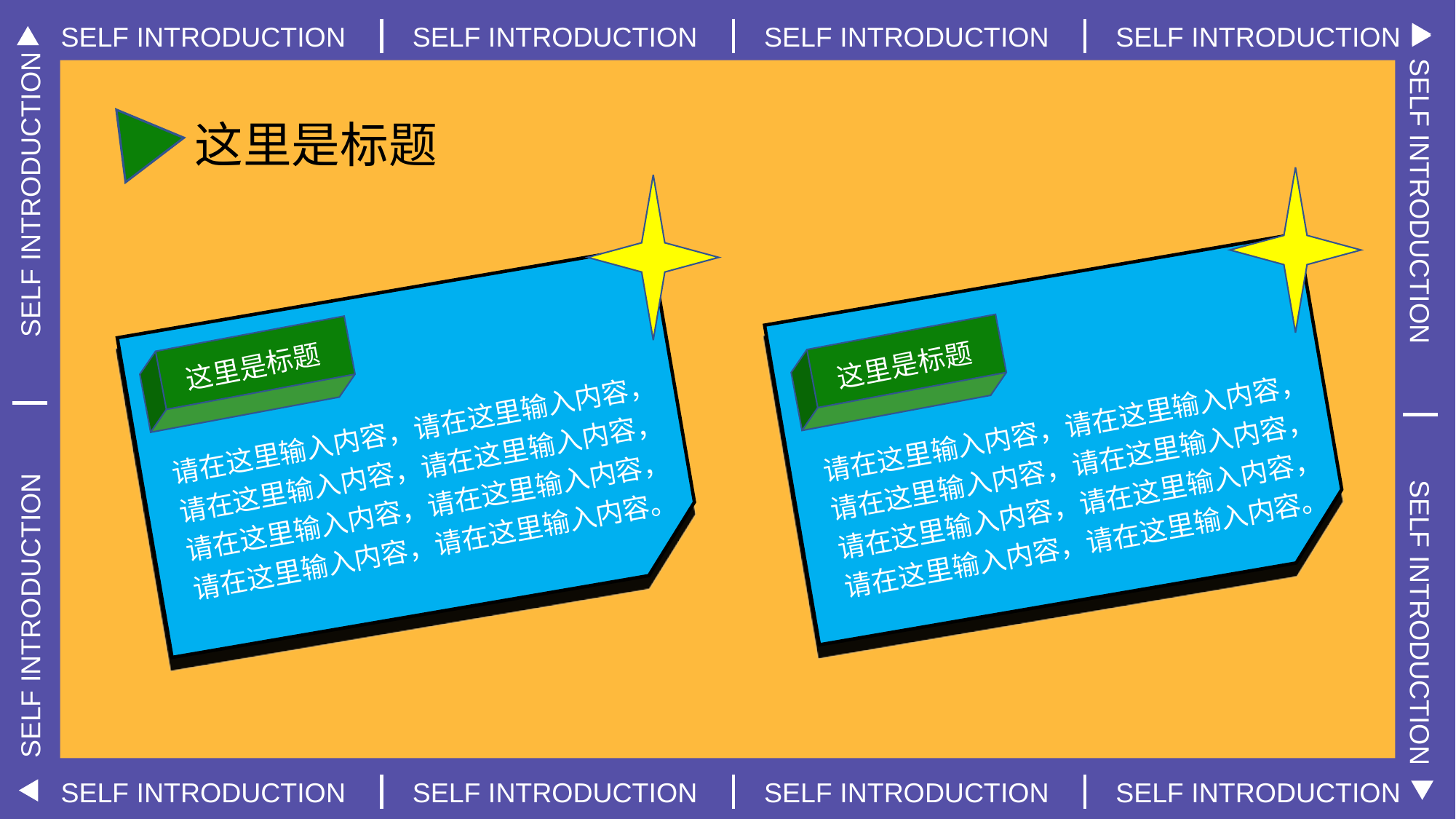

Self introduction
SELF INTRODUCTION
SELF INTRODUCTION
SELF INTRODUCTION
SELF INTRODUCTION

SELF INTRODUCTION
SELF INTRODUCTION
SELF INTRODUCTION
SELF INTRODUCTION

这里是标题

这里是标题
这里是标题
请在这里输入内容，请在这里输入内容，请在这里输入内容，请在这里输入内容，请在这里输入内容，请在这里输入内容，请在这里输入内容，请在这里输入内容。

请在这里输入内容，请在这里输入内容，请在这里输入内容，请在这里输入内容，请在这里输入内容，请在这里输入内容，请在这里输入内容，请在这里输入内容。

SELF INTRODUCTION
SELF INTRODUCTION
SELF INTRODUCTION
SELF INTRODUCTION